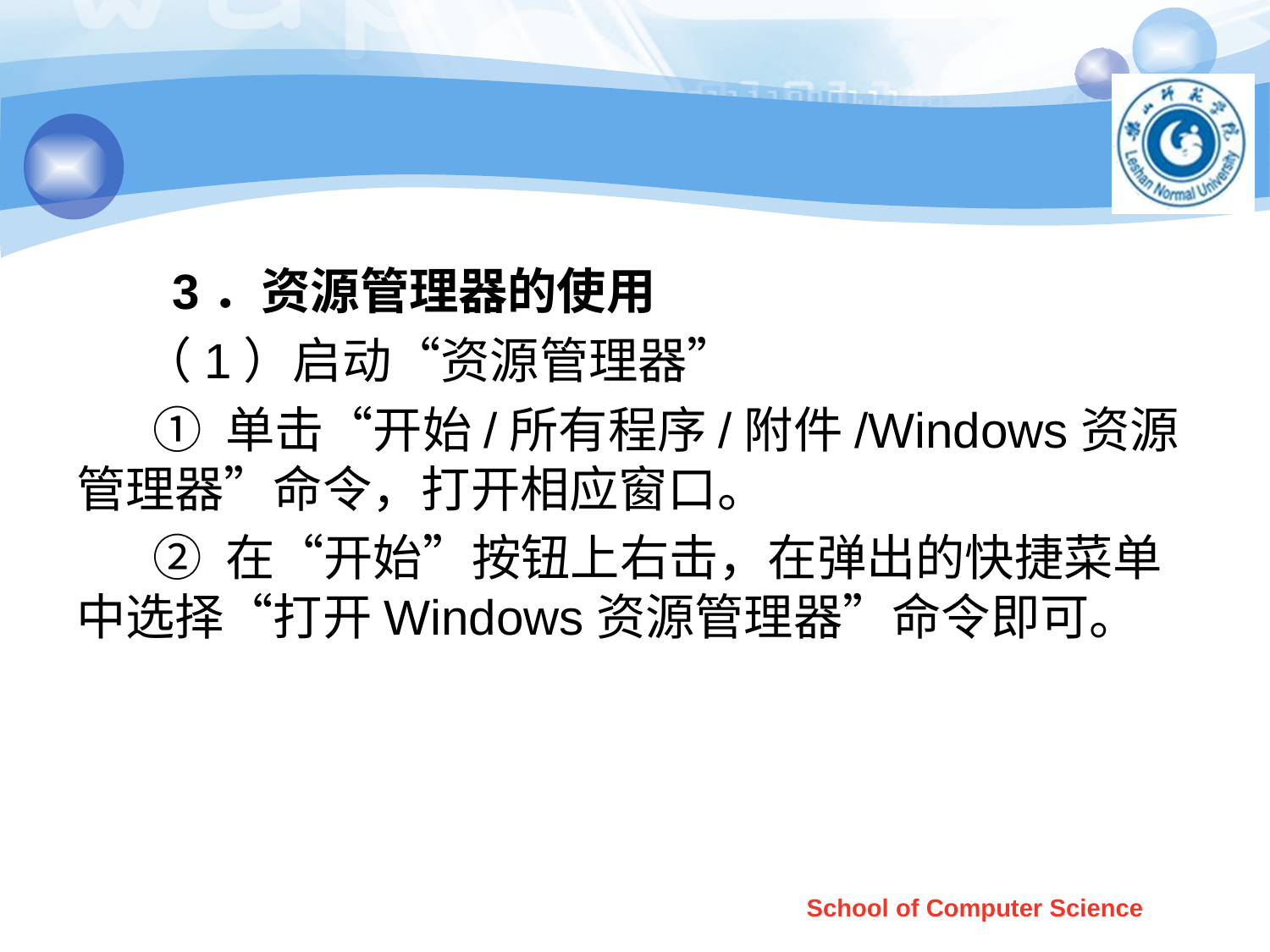

#
       3．资源管理器的使用
     （1）启动“资源管理器”
       ① 单击“开始/所有程序/附件/Windows资源管理器”命令，打开相应窗口。
       ② 在“开始”按钮上右击，在弹出的快捷菜单中选择“打开Windows资源管理器”命令即可。

School of Computer Science